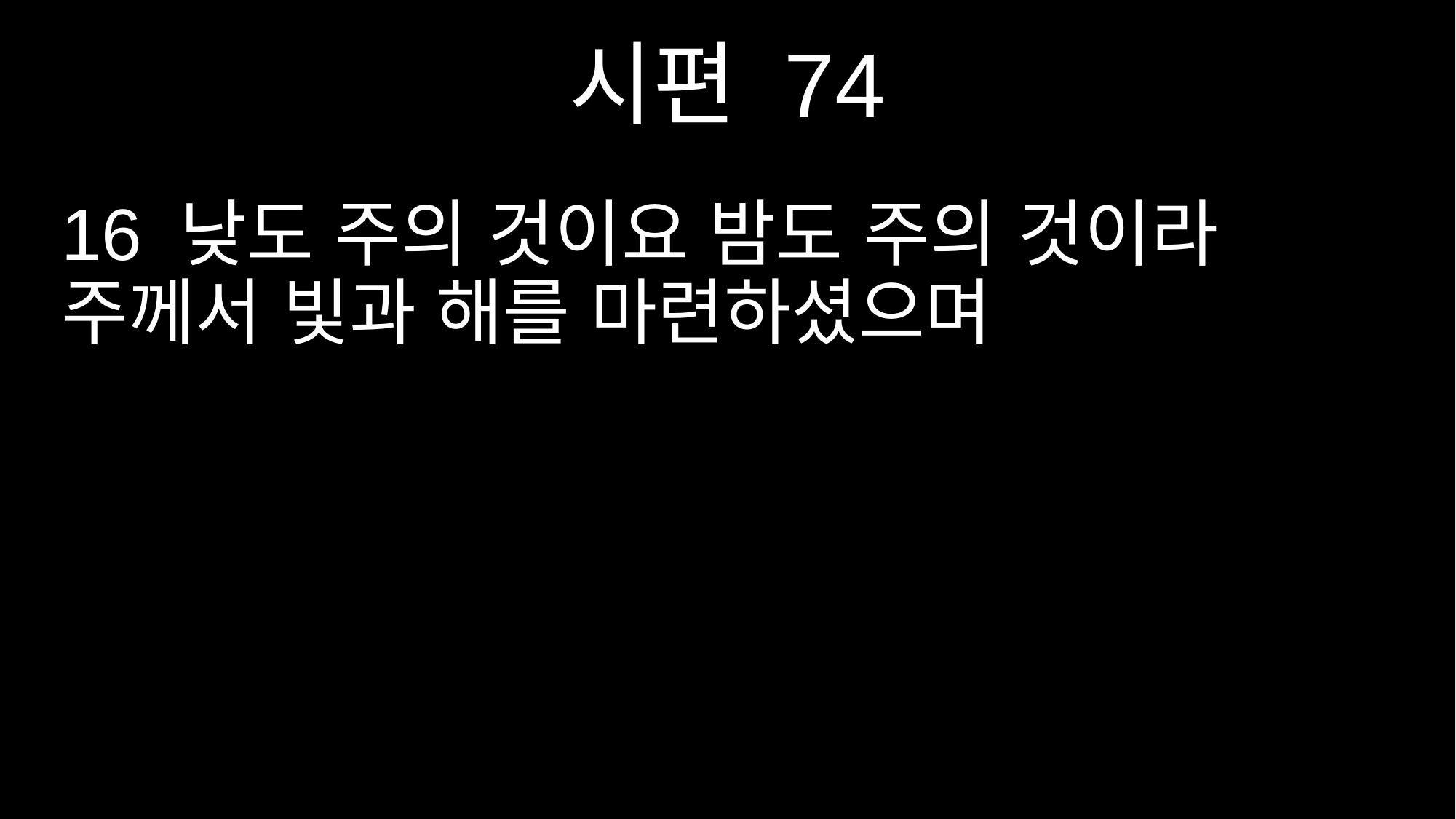

시편 74
16 낮도 주의 것이요 밤도 주의 것이라 주께서 빛과 해를 마련하셨으며